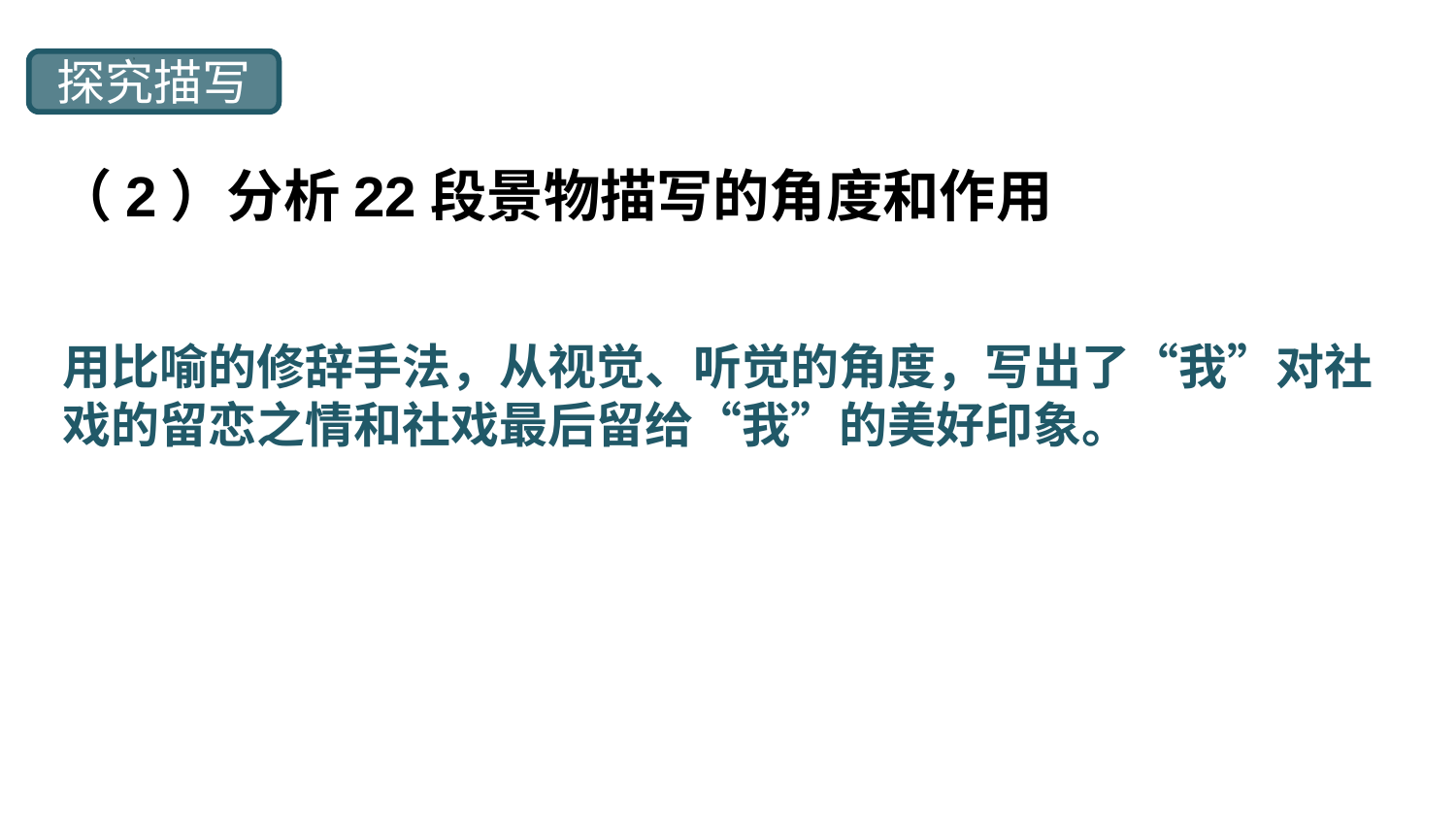

探究描写
 （2）分析22段景物描写的角度和作用

用比喻的修辞手法，从视觉、听觉的角度，写出了“我”对社戏的留恋之情和社戏最后留给“我”的美好印象。